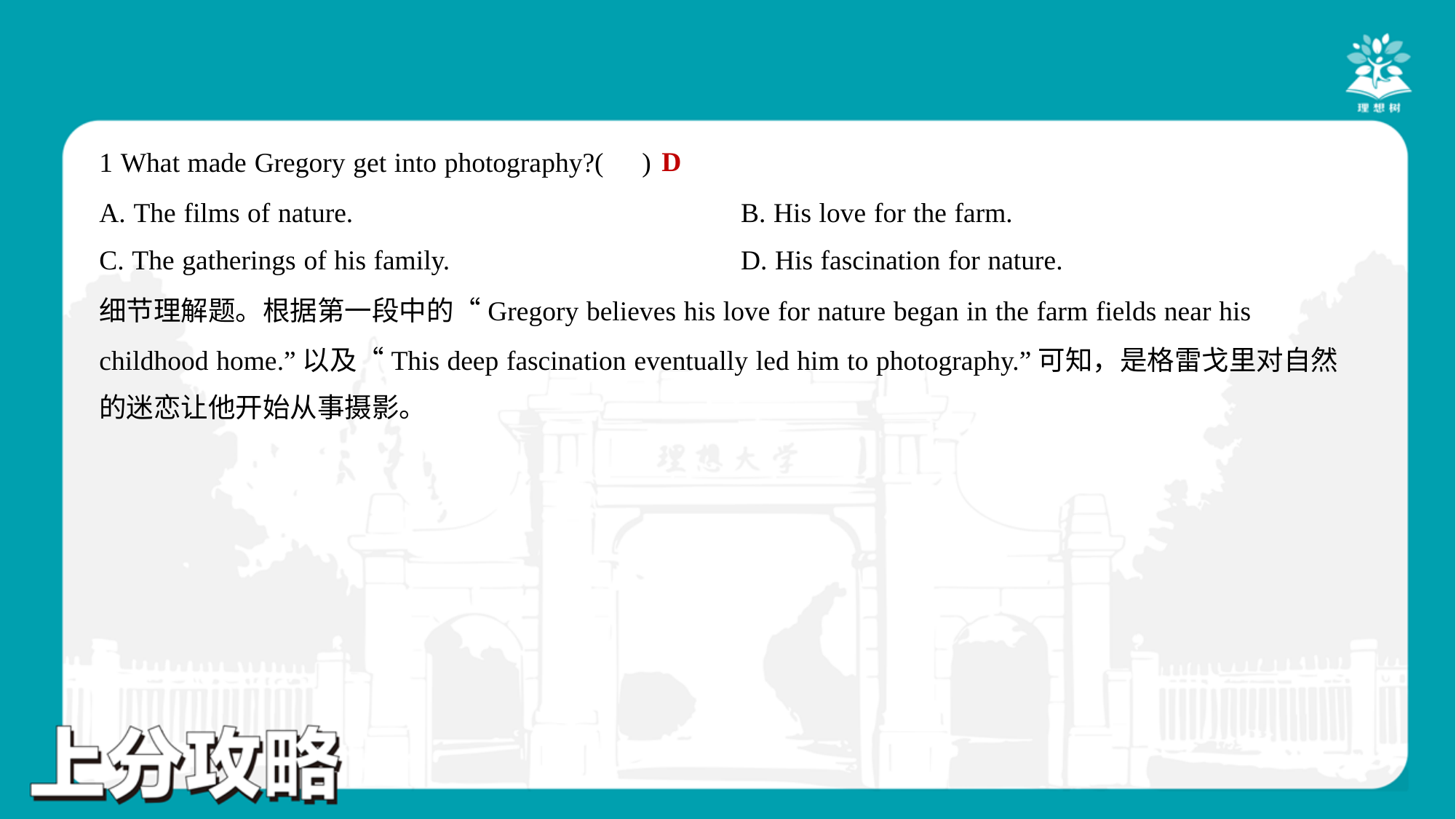

D
1 What made Gregory get into photography?(     )
A. The films of nature.	B. His love for the farm.
C. The gatherings of his family.	D. His fascination for nature.
细节理解题。根据第一段中的“Gregory believes his love for nature began in the farm fields near his
childhood home.”以及“This deep fascination eventually led him to photography.”可知，是格雷戈里对自然
的迷恋让他开始从事摄影。